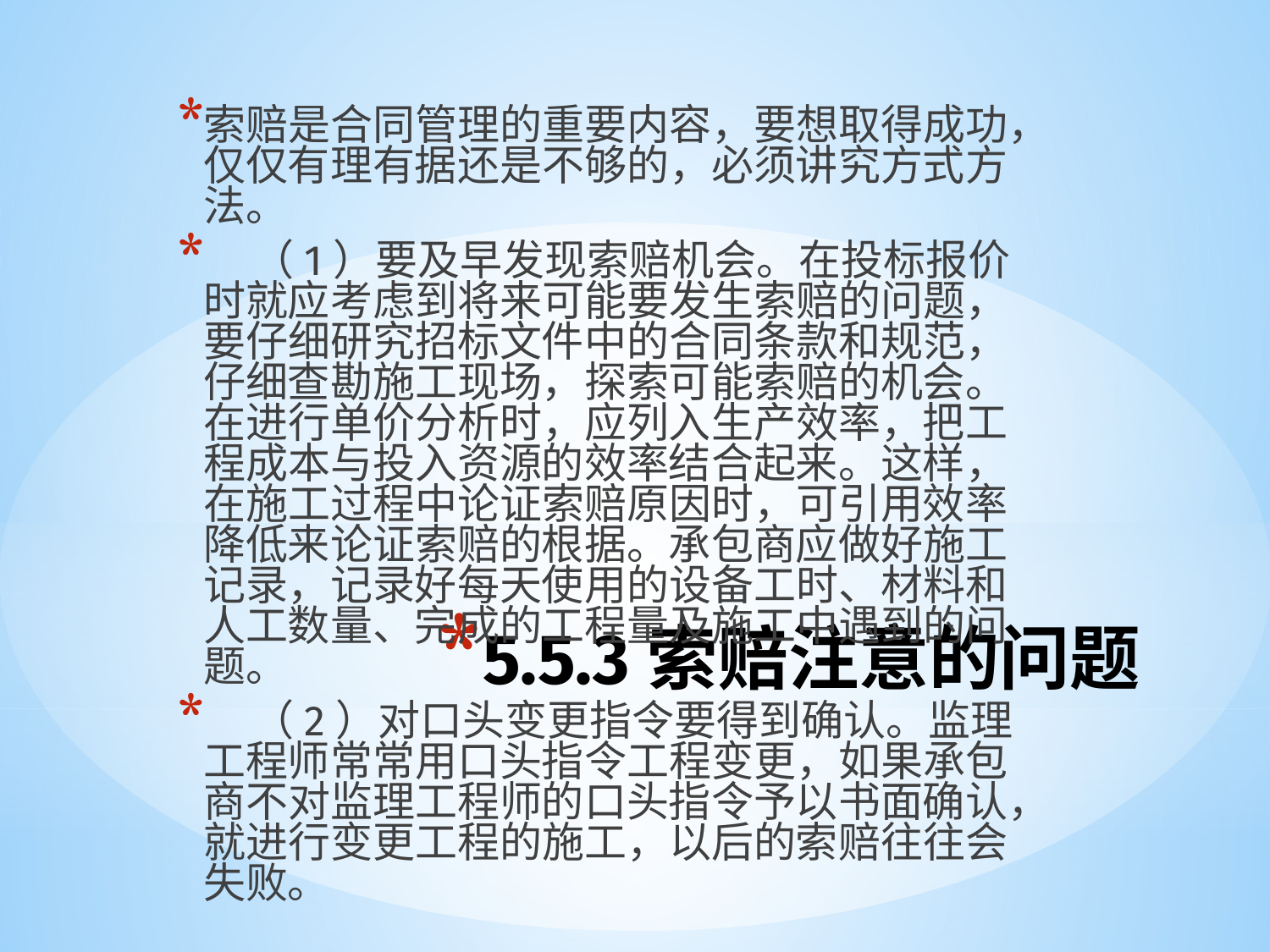

索赔是合同管理的重要内容，要想取得成功，仅仅有理有据还是不够的，必须讲究方式方法。
    （1）要及早发现索赔机会。在投标报价时就应考虑到将来可能要发生索赔的问题，要仔细研究招标文件中的合同条款和规范，仔细查勘施工现场，探索可能索赔的机会。在进行单价分析时，应列入生产效率，把工程成本与投入资源的效率结合起来。这样，在施工过程中论证索赔原因时，可引用效率降低来论证索赔的根据。承包商应做好施工记录，记录好每天使用的设备工时、材料和人工数量、完成的工程量及施工中遇到的问题。
    （2）对口头变更指令要得到确认。监理工程师常常用口头指令工程变更，如果承包商不对监理工程师的口头指令予以书面确认，就进行变更工程的施工，以后的索赔往往会失败。
# 5.5.3索赔注意的问题